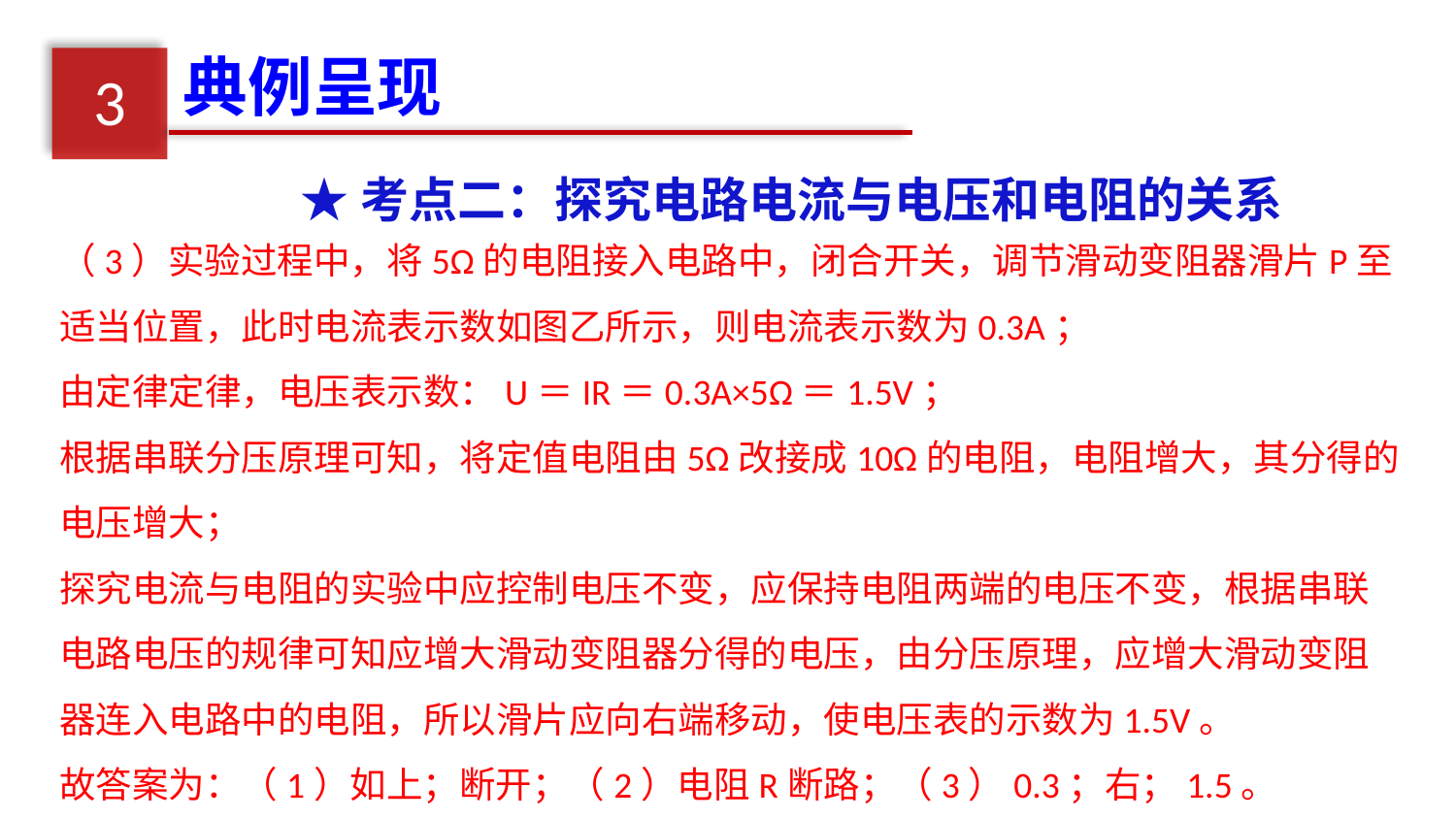

典例呈现

3
★考点二：探究电路电流与电压和电阻的关系
（3）实验过程中，将5Ω的电阻接入电路中，闭合开关，调节滑动变阻器滑片P至适当位置，此时电流表示数如图乙所示，则电流表示数为0.3A；
由定律定律，电压表示数：U＝IR＝0.3A×5Ω＝1.5V；
根据串联分压原理可知，将定值电阻由5Ω改接成10Ω的电阻，电阻增大，其分得的电压增大；
探究电流与电阻的实验中应控制电压不变，应保持电阻两端的电压不变，根据串联电路电压的规律可知应增大滑动变阻器分得的电压，由分压原理，应增大滑动变阻器连入电路中的电阻，所以滑片应向右端移动，使电压表的示数为1.5V。
故答案为：（1）如上；断开；（2）电阻R断路；（3）0.3；右；1.5。